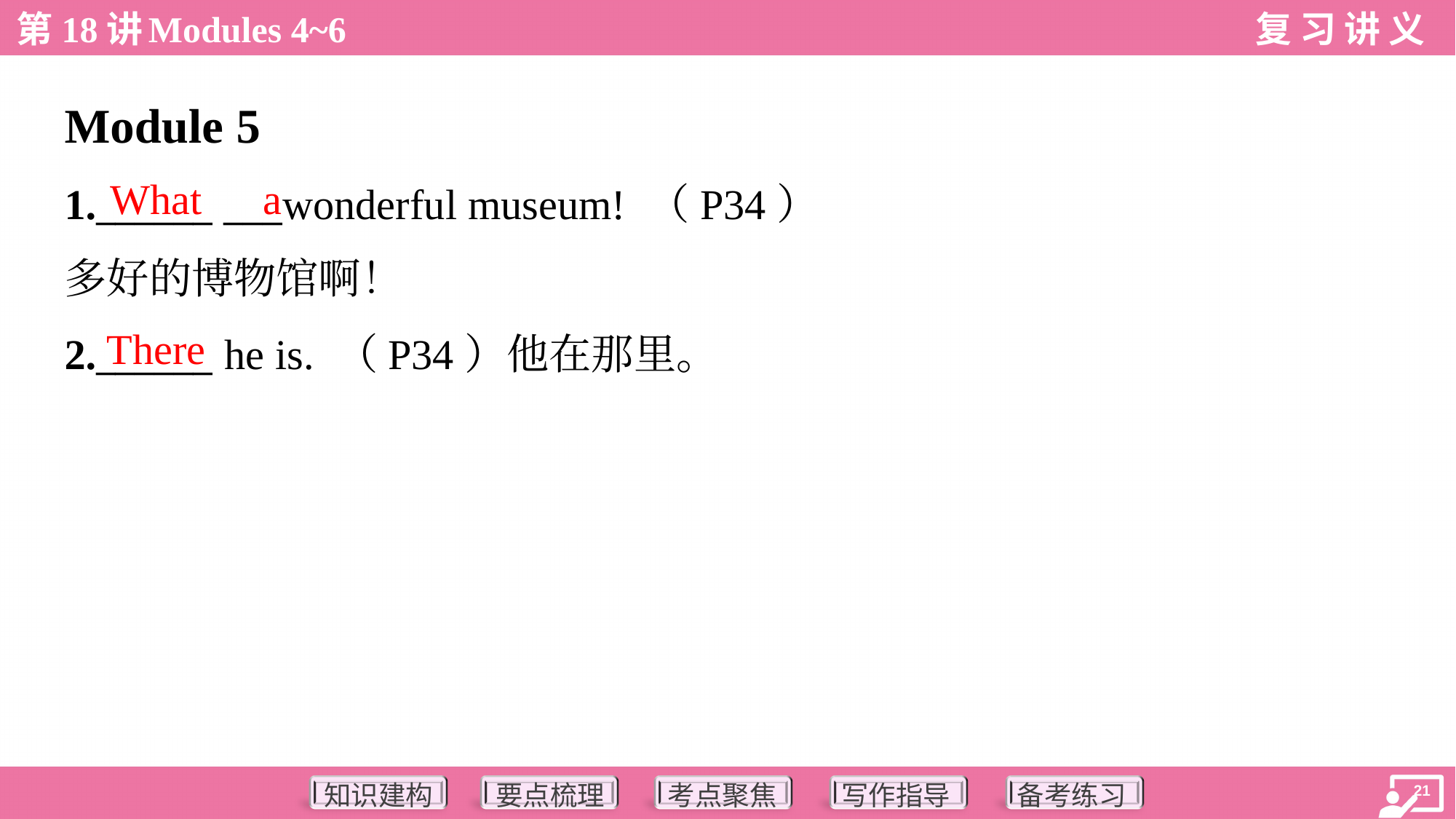

Module 5
What
a
1.______ ___wonderful museum! （P34）
多好的博物馆啊！
There
2.______ he is. （P34）他在那里。